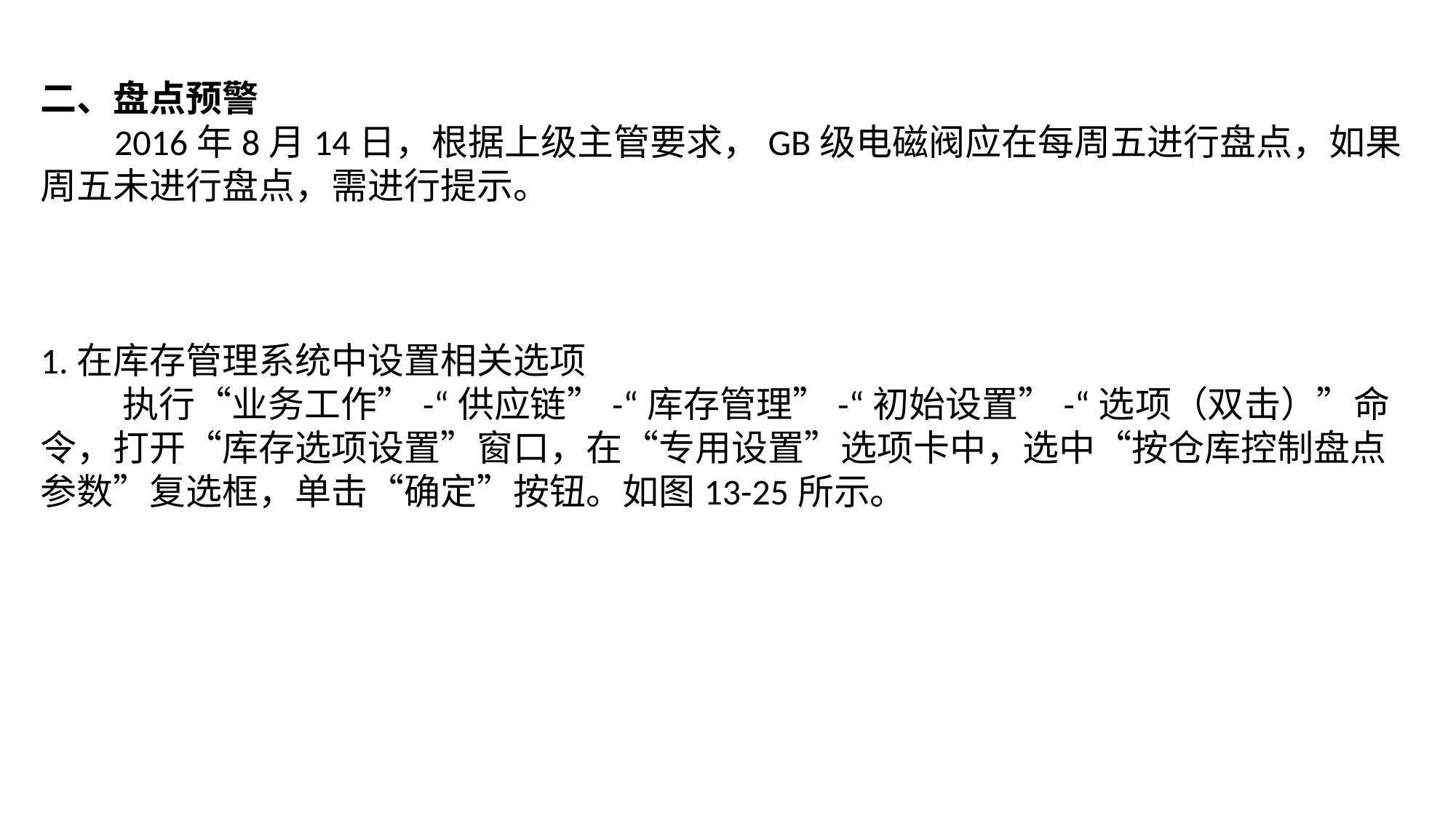

二、盘点预警
         2016年8月14日，根据上级主管要求，GB级电磁阀应在每周五进行盘点，如果周五未进行盘点，需进行提示。

1.在库存管理系统中设置相关选项
         执行“业务工作”-“供应链”-“库存管理”-“初始设置”-“选项（双击）”命令，打开“库存选项设置”窗口，在“专用设置”选项卡中，选中“按仓库控制盘点参数”复选框，单击“确定”按钮。如图13-25所示。